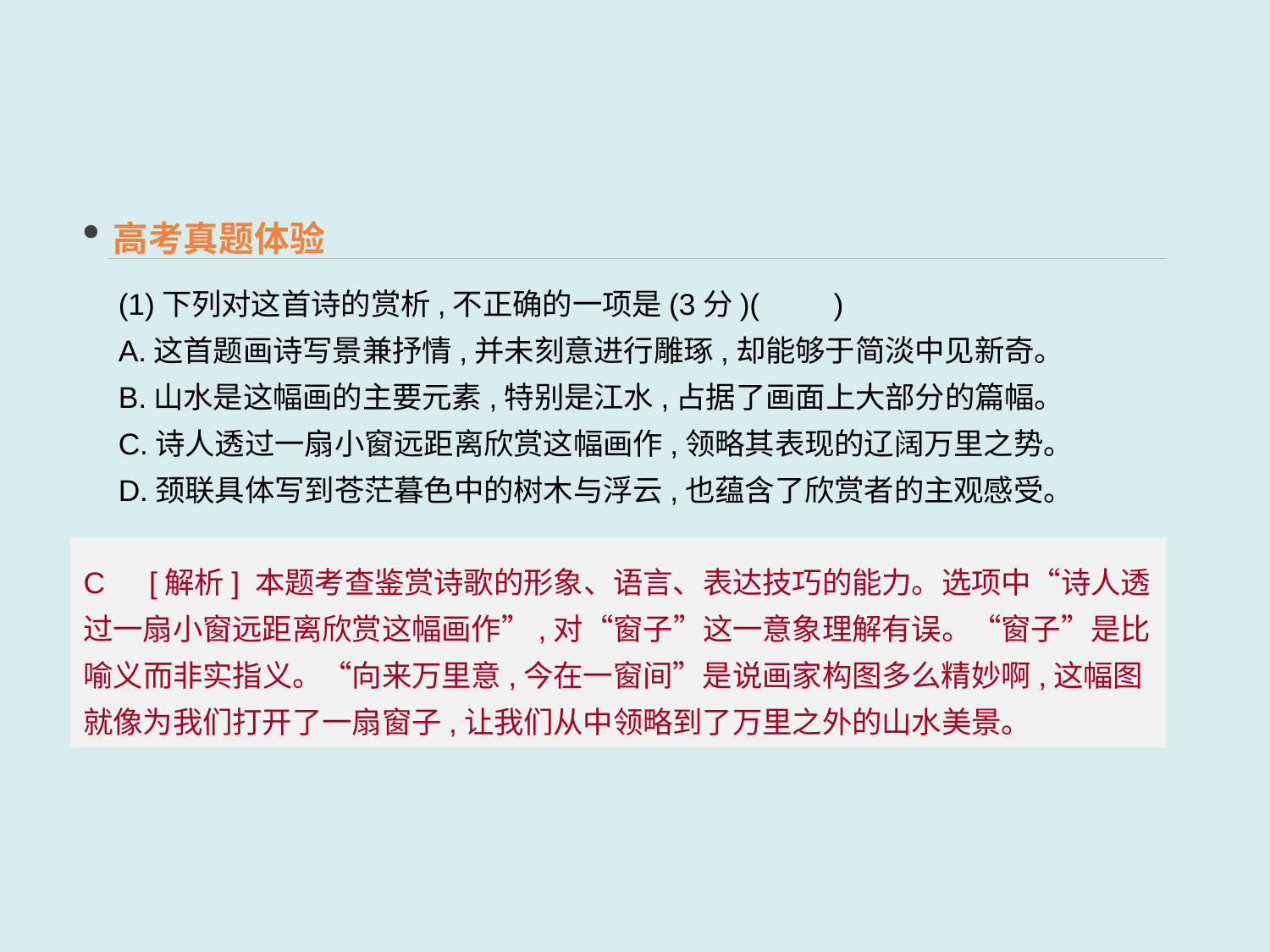

高考真题体验

(1)下列对这首诗的赏析,不正确的一项是(3分)(　　)
A.这首题画诗写景兼抒情,并未刻意进行雕琢,却能够于简淡中见新奇。
B.山水是这幅画的主要元素,特别是江水,占据了画面上大部分的篇幅。
C.诗人透过一扇小窗远距离欣赏这幅画作,领略其表现的辽阔万里之势。
D.颈联具体写到苍茫暮色中的树木与浮云,也蕴含了欣赏者的主观感受。

C　[解析] 本题考查鉴赏诗歌的形象、语言、表达技巧的能力。选项中“诗人透过一扇小窗远距离欣赏这幅画作”,对“窗子”这一意象理解有误。“窗子”是比喻义而非实指义。“向来万里意,今在一窗间”是说画家构图多么精妙啊,这幅图就像为我们打开了一扇窗子,让我们从中领略到了万里之外的山水美景。